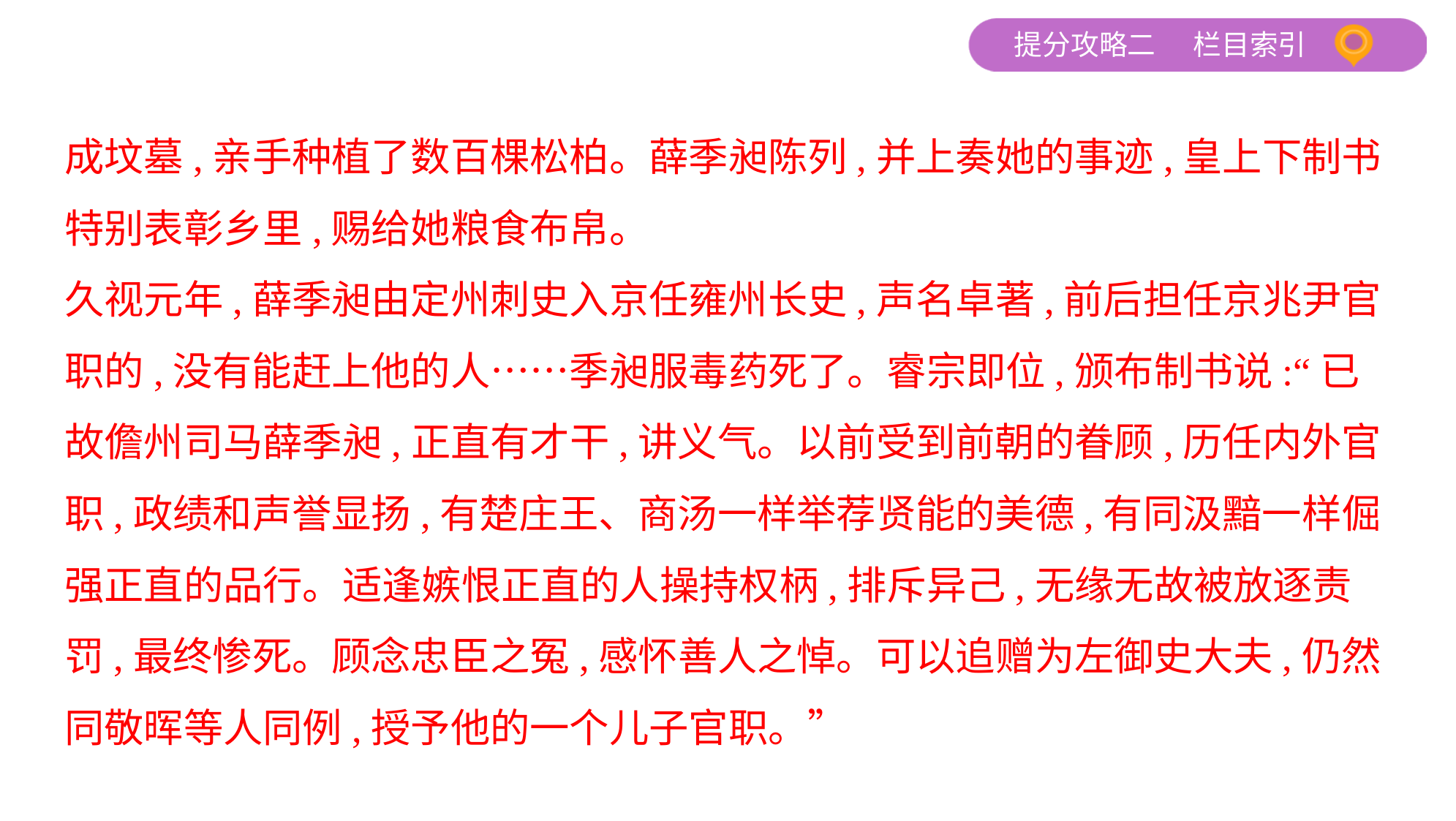

成坟墓,亲手种植了数百棵松柏。薛季昶陈列,并上奏她的事迹,皇上下制书
特别表彰乡里,赐给她粮食布帛。
久视元年,薛季昶由定州刺史入京任雍州长史,声名卓著,前后担任京兆尹官
职的,没有能赶上他的人……季昶服毒药死了。睿宗即位,颁布制书说:“已
故儋州司马薛季昶,正直有才干,讲义气。以前受到前朝的眷顾,历任内外官
职,政绩和声誉显扬,有楚庄王、商汤一样举荐贤能的美德,有同汲黯一样倔
强正直的品行。适逢嫉恨正直的人操持权柄,排斥异己,无缘无故被放逐责
罚,最终惨死。顾念忠臣之冤,感怀善人之悼。可以追赠为左御史大夫,仍然
同敬晖等人同例,授予他的一个儿子官职。”